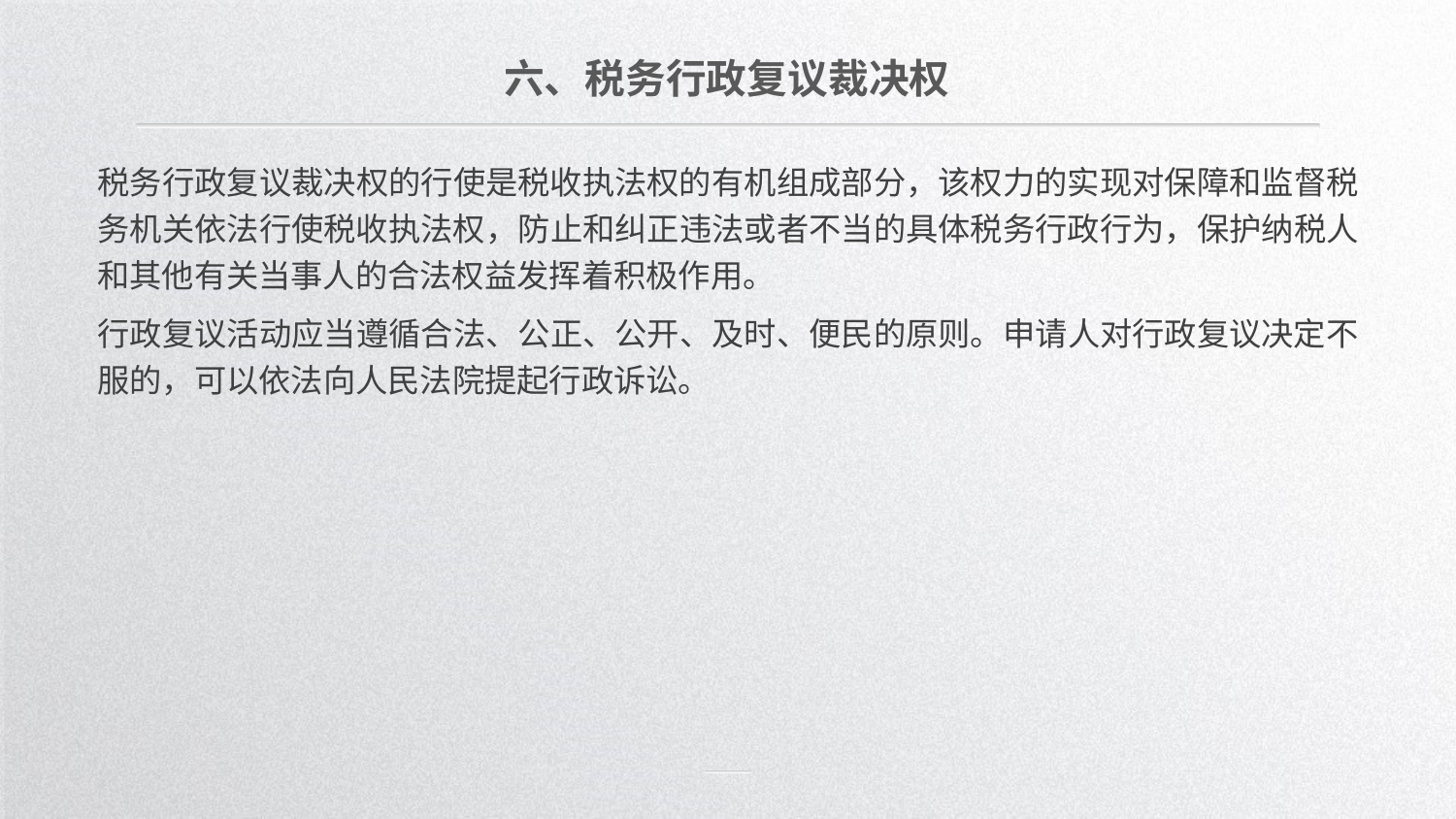

六、税务行政复议裁决权
税务行政复议裁决权的行使是税收执法权的有机组成部分，该权力的实现对保障和监督税务机关依法行使税收执法权，防止和纠正违法或者不当的具体税务行政行为，保护纳税人和其他有关当事人的合法权益发挥着积极作用。
行政复议活动应当遵循合法、公正、公开、及时、便民的原则。申请人对行政复议决定不服的，可以依法向人民法院提起行政诉讼。